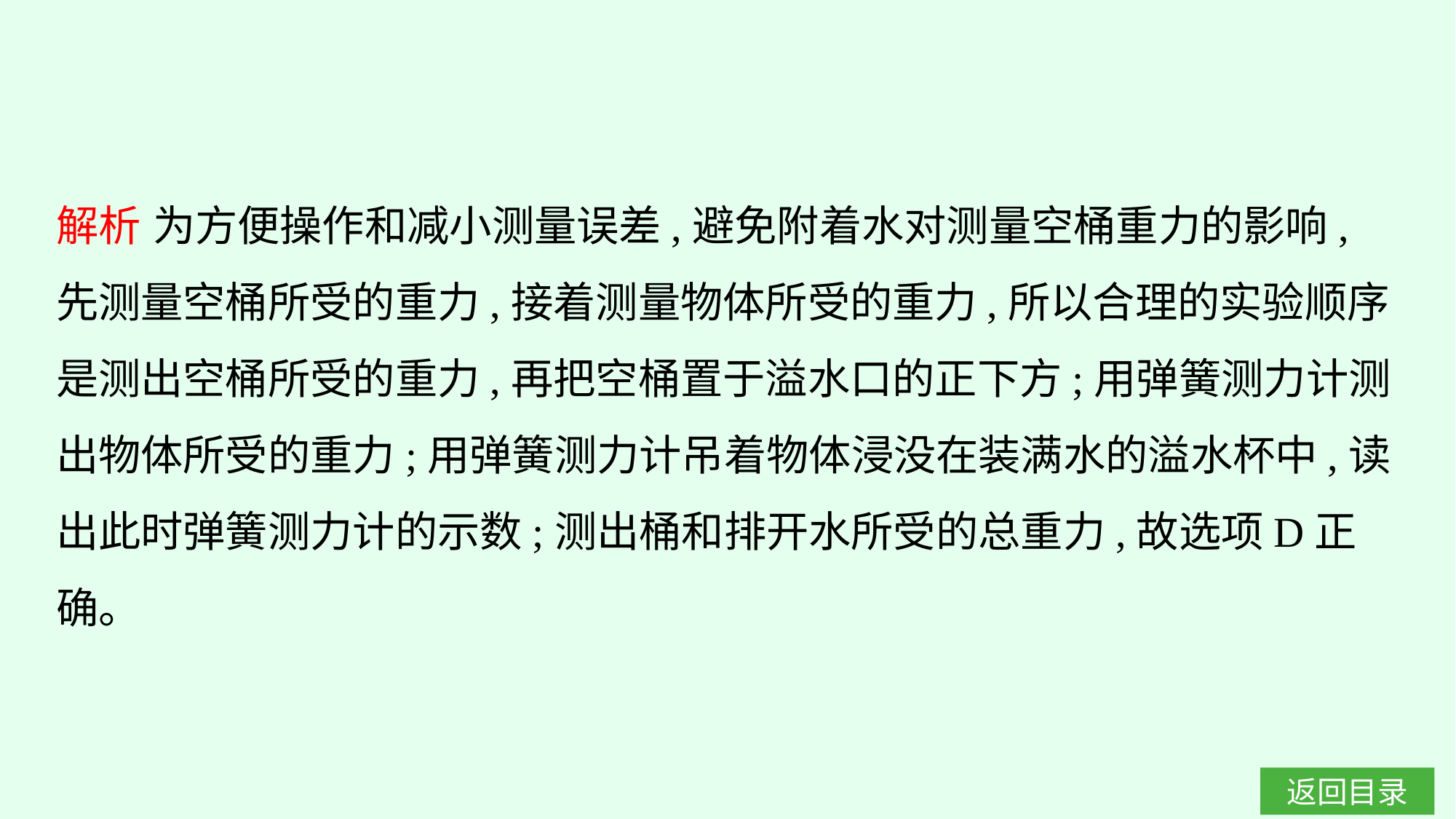

解析 为方便操作和减小测量误差,避免附着水对测量空桶重力的影响,先测量空桶所受的重力,接着测量物体所受的重力,所以合理的实验顺序是测出空桶所受的重力,再把空桶置于溢水口的正下方;用弹簧测力计测出物体所受的重力;用弹簧测力计吊着物体浸没在装满水的溢水杯中,读出此时弹簧测力计的示数;测出桶和排开水所受的总重力,故选项D正确。